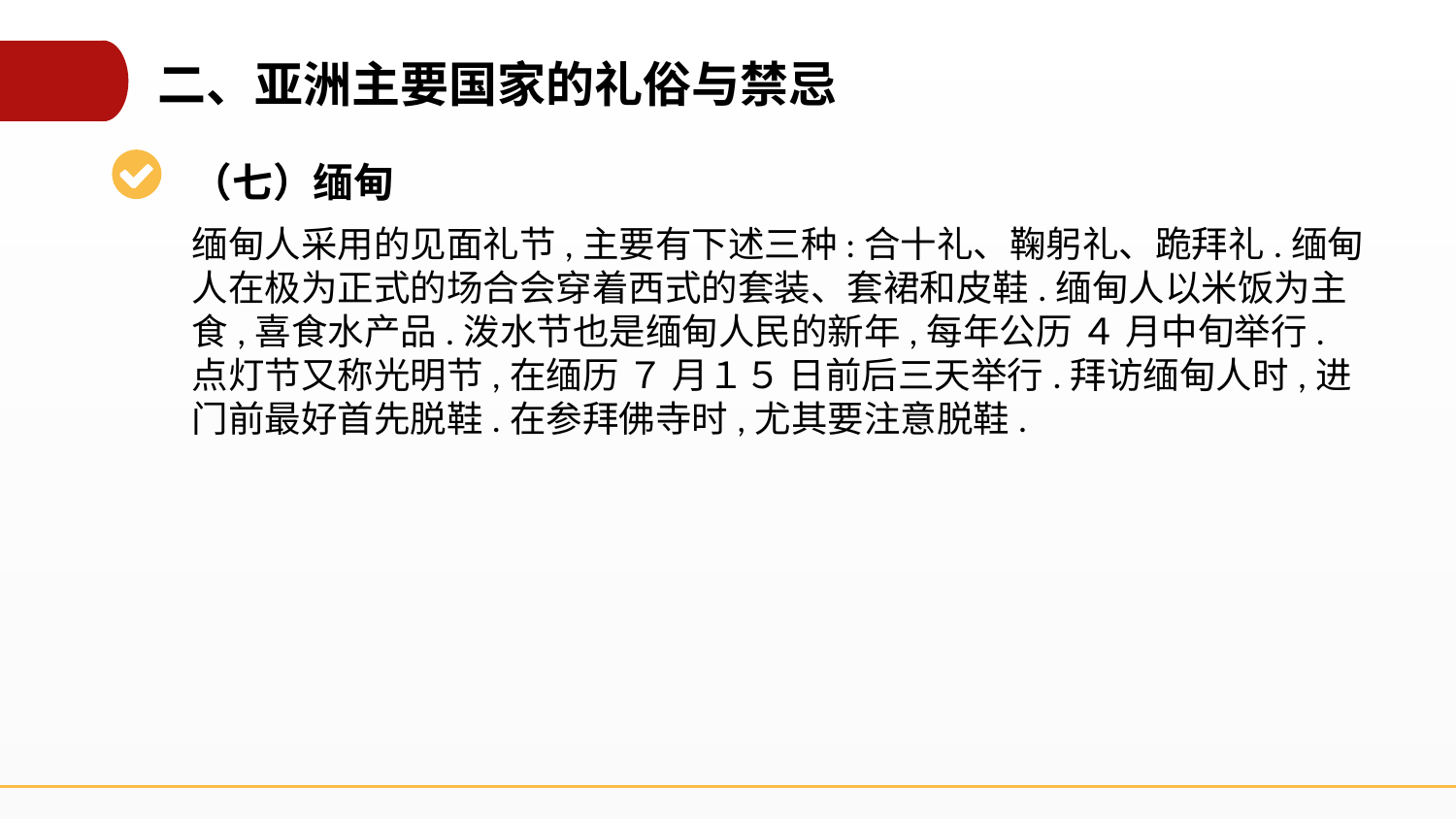

二、亚洲主要国家的礼俗与禁忌

（七）缅甸
缅甸人采用的见面礼节,主要有下述三种:合十礼、鞠躬礼、跪拜礼.缅甸人在极为正式的场合会穿着西式的套装、套裙和皮鞋.缅甸人以米饭为主食,喜食水产品.泼水节也是缅甸人民的新年,每年公历 ４ 月中旬举行.点灯节又称光明节,在缅历 ７ 月１５ 日前后三天举行.拜访缅甸人时,进门前最好首先脱鞋.在参拜佛寺时,尤其要注意脱鞋.